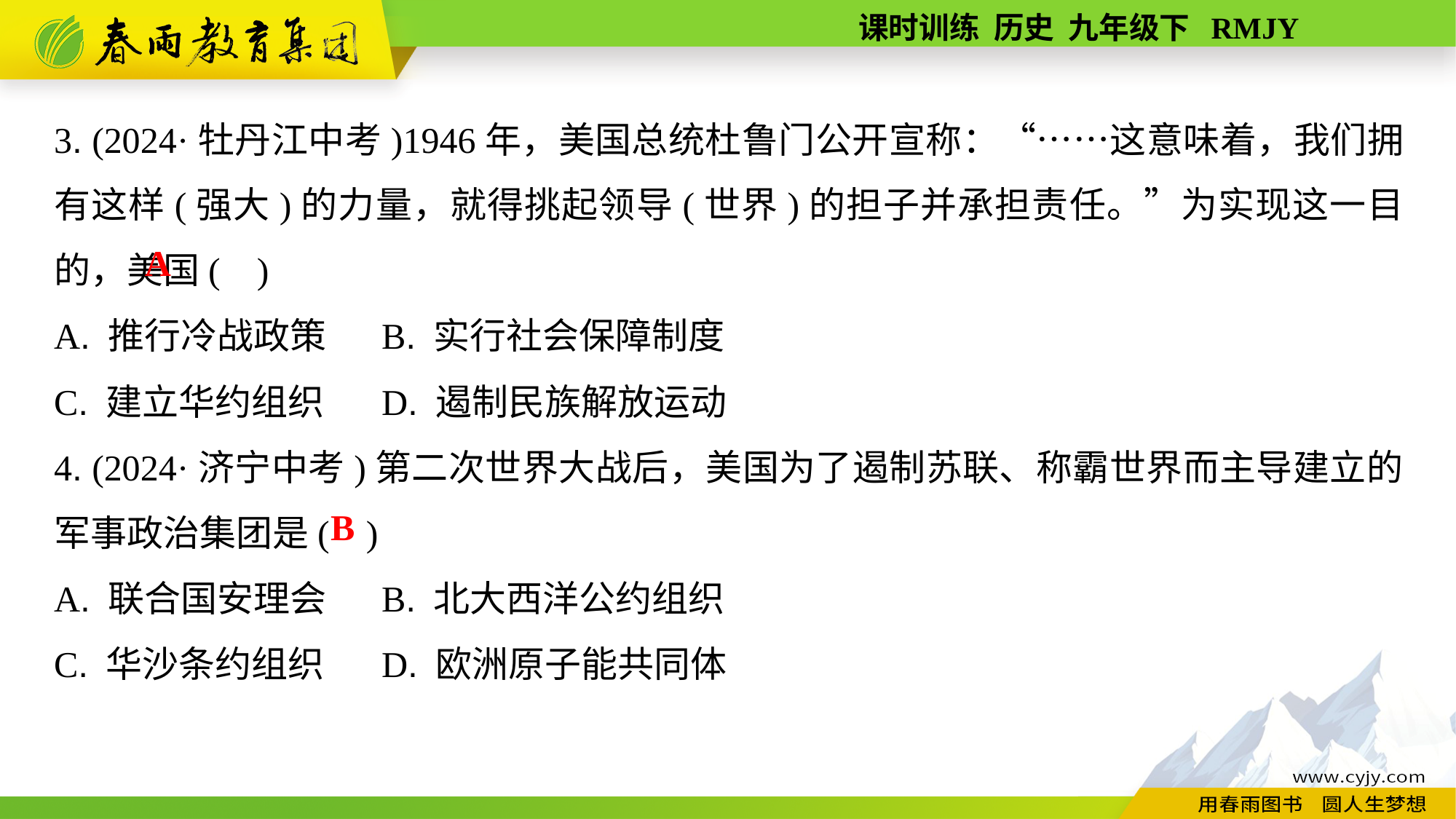

3. (2024·牡丹江中考)1946年，美国总统杜鲁门公开宣称：“……这意味着，我们拥有这样(强大)的力量，就得挑起领导(世界)的担子并承担责任。”为实现这一目的，美国(    )
A. 推行冷战政策	B. 实行社会保障制度
C. 建立华约组织	D. 遏制民族解放运动
4. (2024·济宁中考)第二次世界大战后，美国为了遏制苏联、称霸世界而主导建立的军事政治集团是(    )
A. 联合国安理会	B. 北大西洋公约组织
C. 华沙条约组织	D. 欧洲原子能共同体
A
B